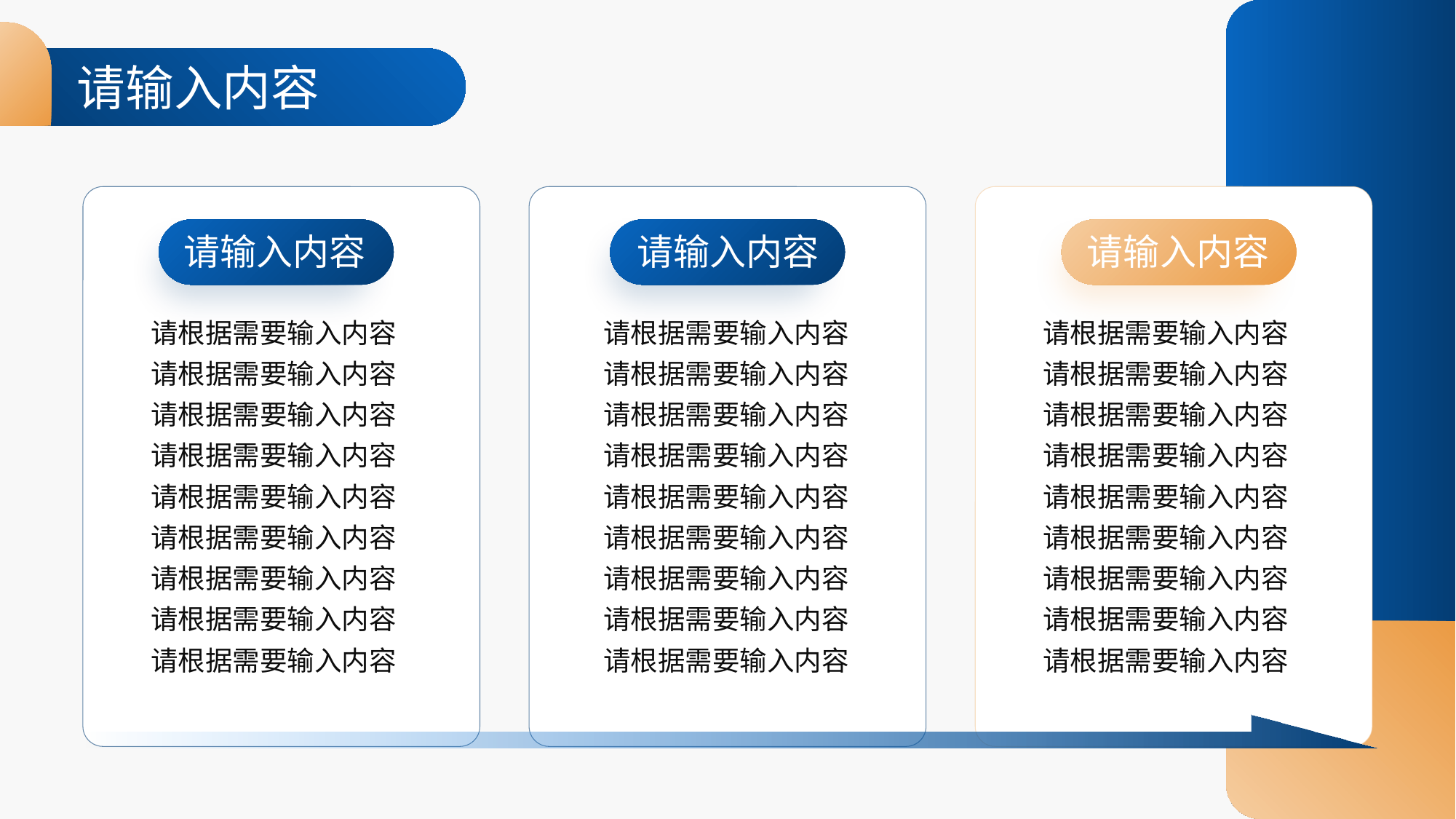

请输入内容

请输入内容
请输入内容
请输入内容
请根据需要输入内容请根据需要输入内容请根据需要输入内容请根据需要输入内容请根据需要输入内容请根据需要输入内容请根据需要输入内容请根据需要输入内容请根据需要输入内容
请根据需要输入内容请根据需要输入内容请根据需要输入内容请根据需要输入内容请根据需要输入内容请根据需要输入内容请根据需要输入内容请根据需要输入内容请根据需要输入内容
请根据需要输入内容请根据需要输入内容请根据需要输入内容请根据需要输入内容请根据需要输入内容请根据需要输入内容请根据需要输入内容请根据需要输入内容请根据需要输入内容